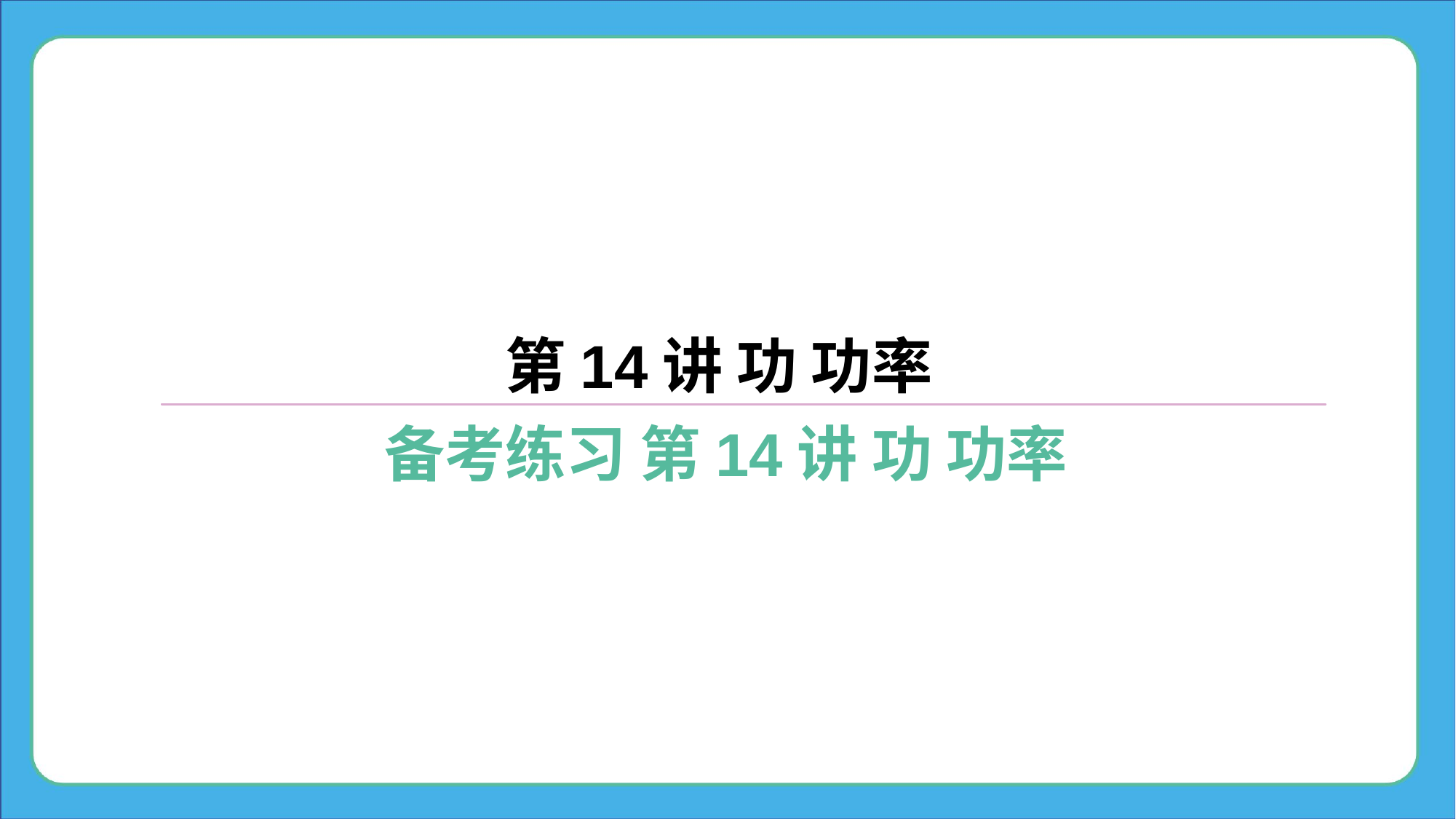

第14讲 功 功率
备考练习 第14讲 功 功率